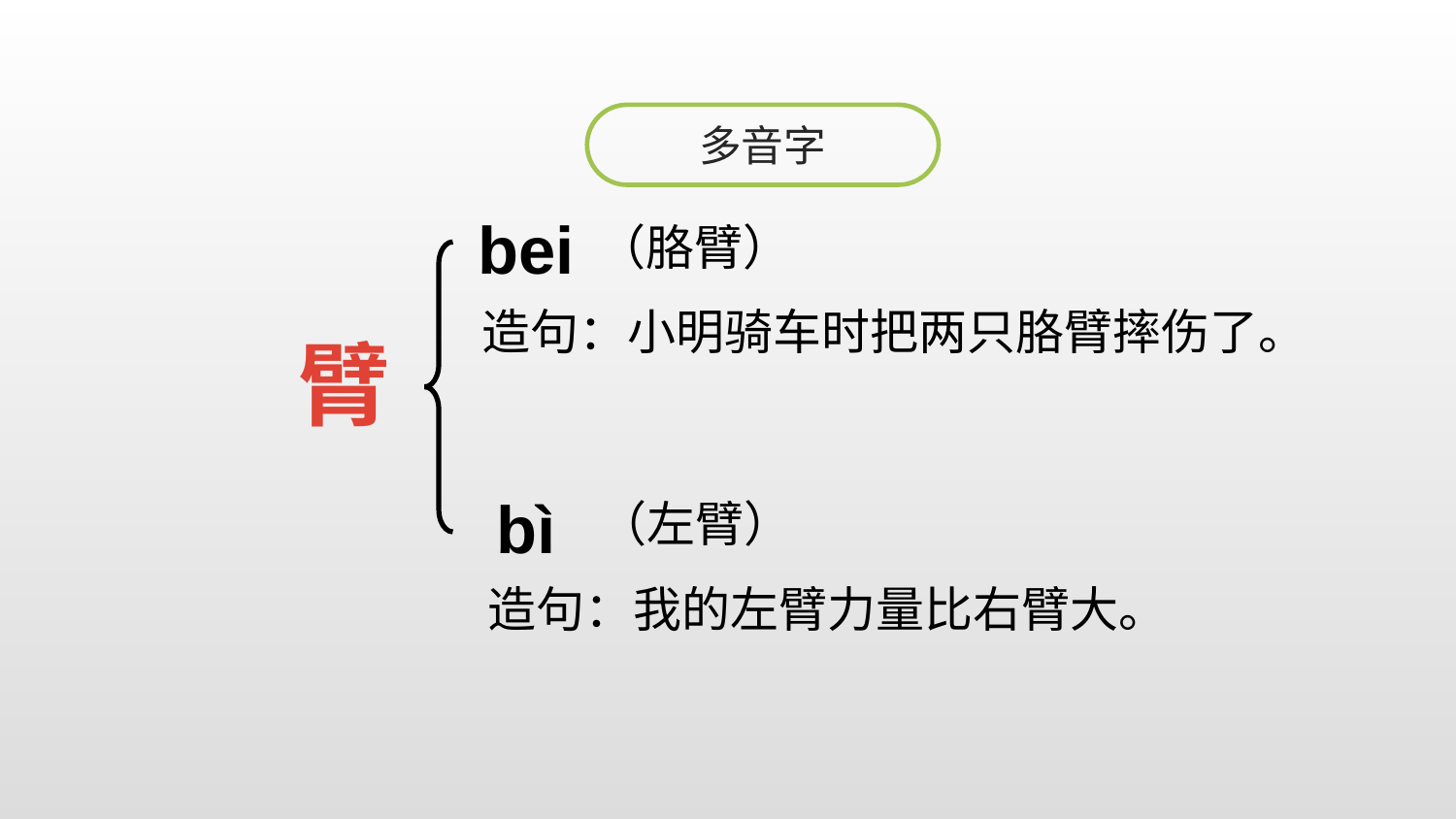

多音字
bei
（胳臂）

造句：小明骑车时把两只胳臂摔伤了。
臂
bì
（左臂）
造句：我的左臂力量比右臂大。